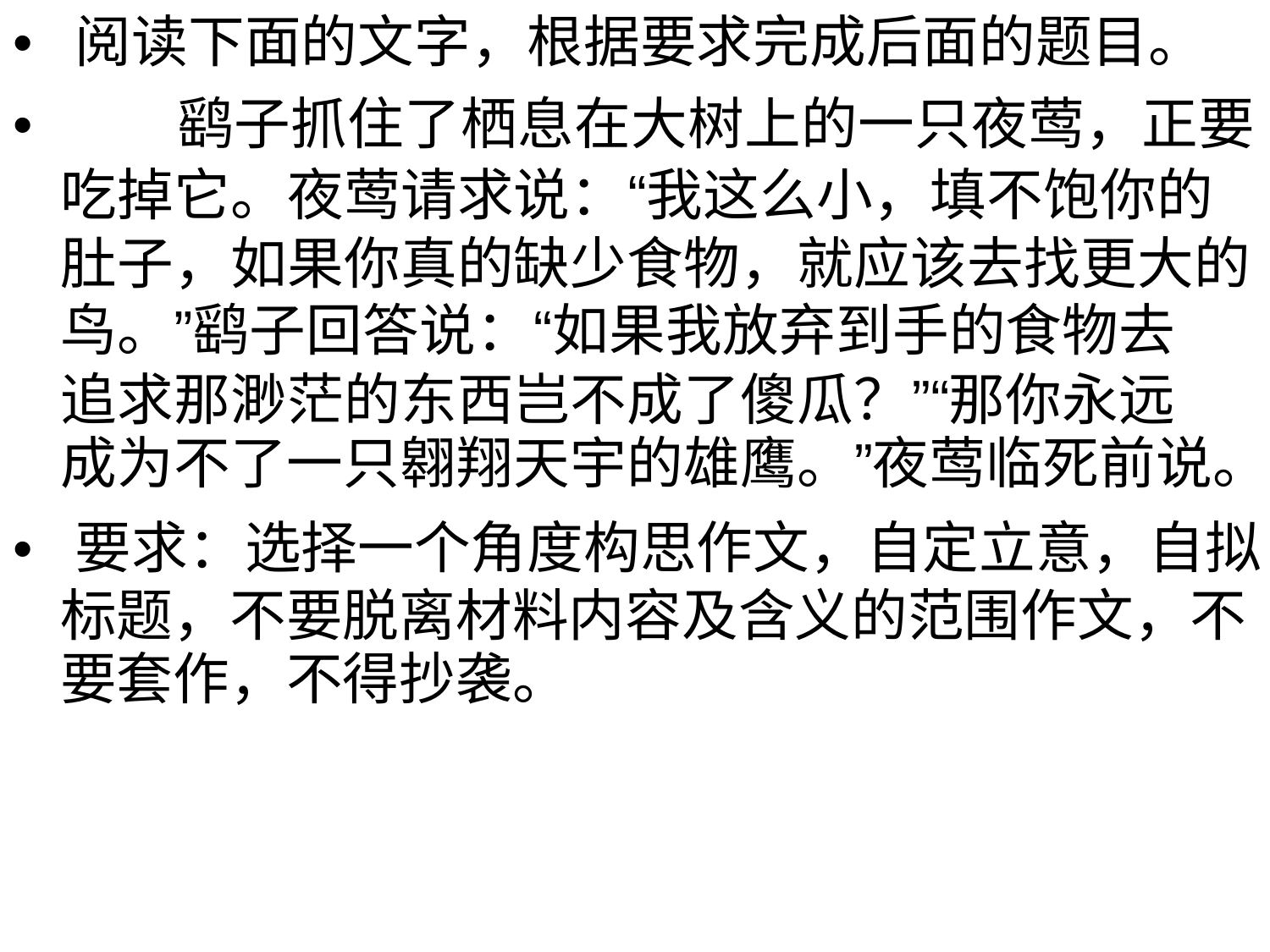

• 阅读下面的文字，根据要求完成后面的题目。
• 鹞子抓住了栖息在大树上的一只夜莺，正要
吃掉它。夜莺请求说：“我这么小，填不饱你的
肚子，如果你真的缺少食物，就应该去找更大的
鸟。”鹞子回答说：“如果我放弃到手的食物去
追求那渺茫的东西岂不成了傻瓜？”“那你永远
成为不了一只翱翔天宇的雄鹰。”夜莺临死前说。
• 要求：选择一个角度构思作文，自定立意，自拟
标题，不要脱离材料内容及含义的范围作文，不
要套作，不得抄袭。